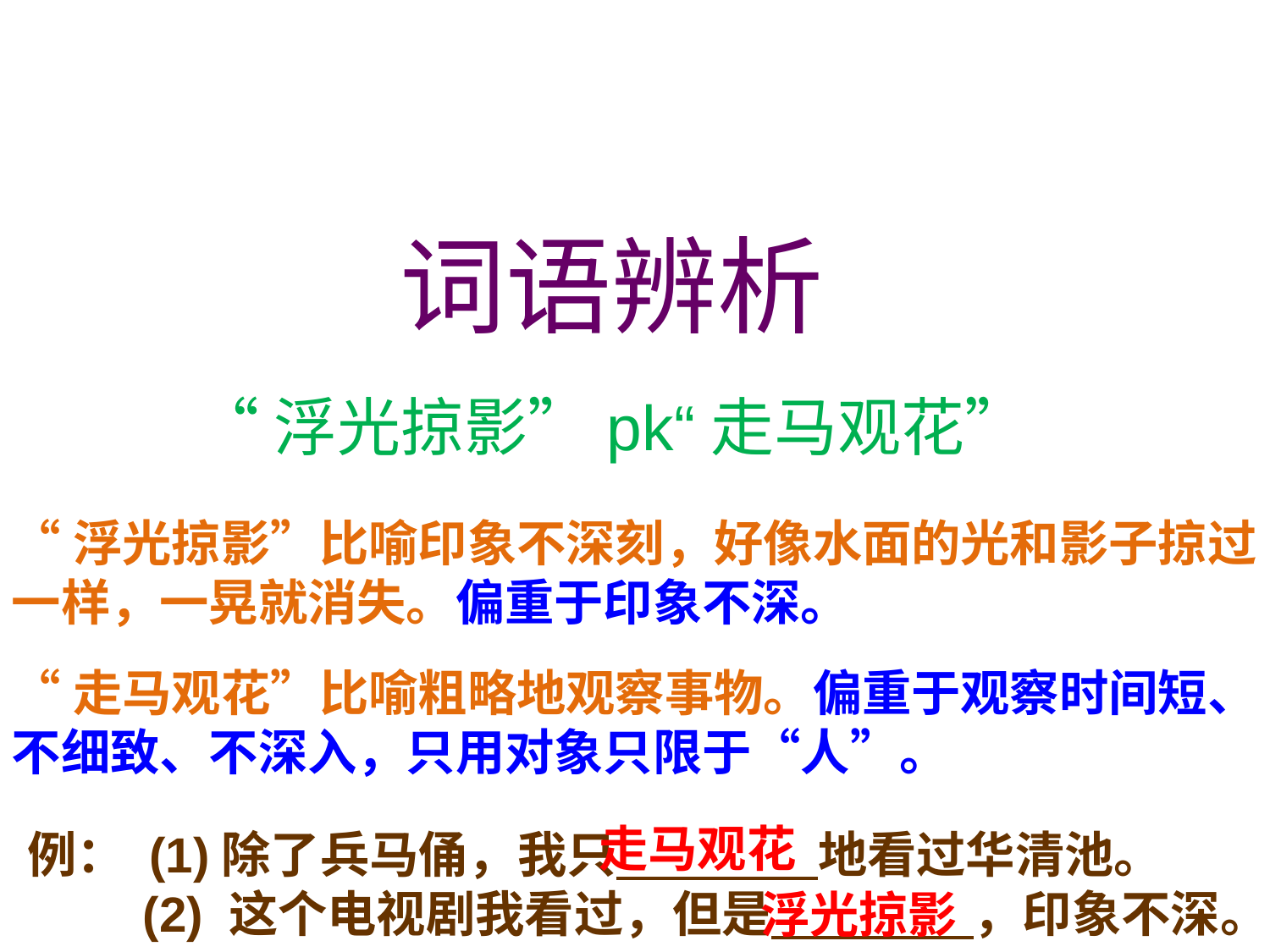

词语辨析
“浮光掠影”pk“走马观花”
“浮光掠影”比喻印象不深刻，好像水面的光和影子掠过一样，一晃就消失。偏重于印象不深。
“走马观花”比喻粗略地观察事物。偏重于观察时间短、不细致、不深入，只用对象只限于“人”。
走马观花
例： (1)除了兵马俑，我只                  地看过华清池。
   (2) 这个电视剧我看过，但是                  ，印象不深。
浮光掠影